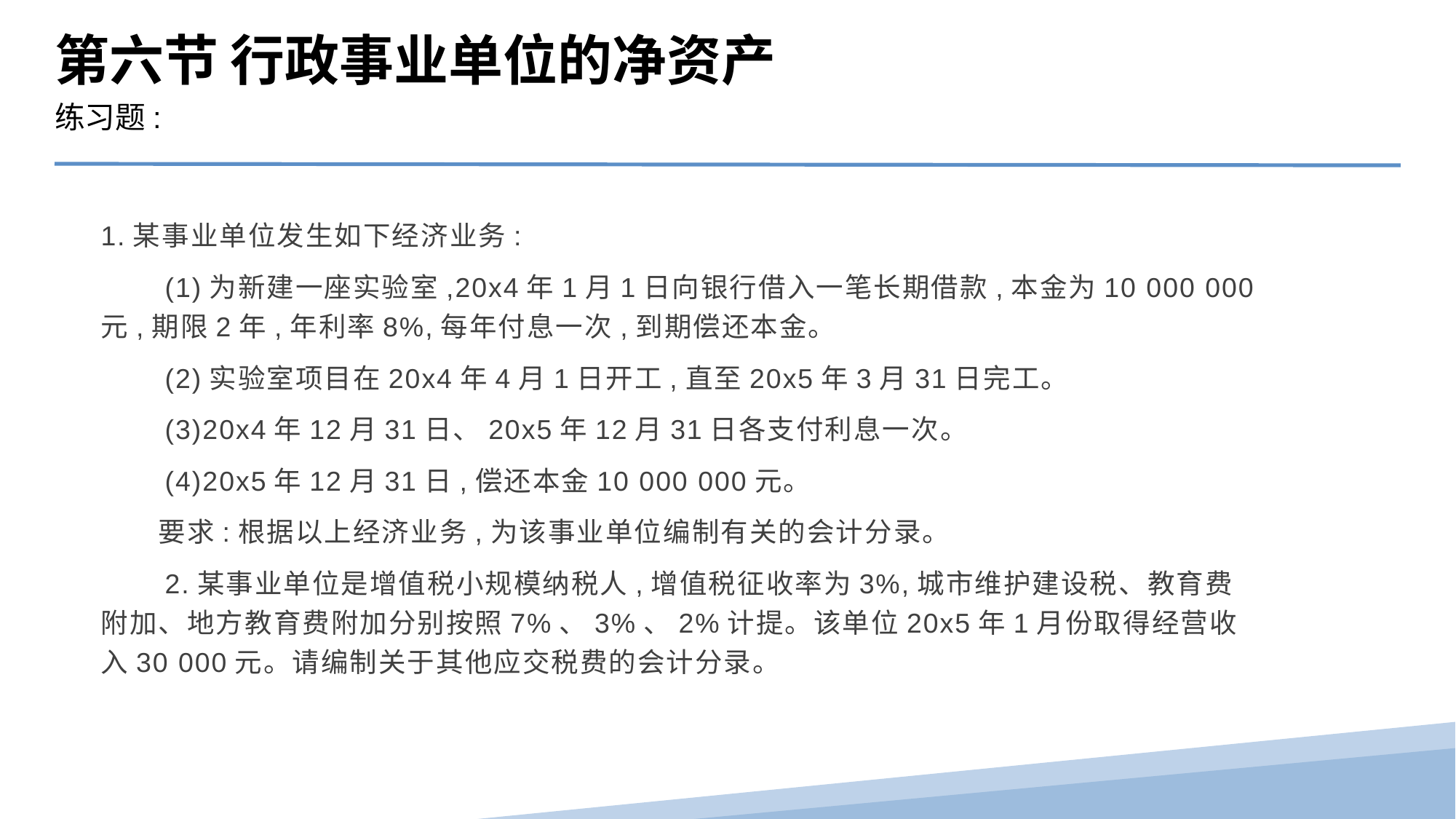

第六节 行政事业单位的净资产
练习题:
1.某事业单位发生如下经济业务:
　　(1)为新建一座实验室,20x4年1月1日向银行借入一笔长期借款,本金为10 000 000元,期限2年,年利率8%,每年付息一次,到期偿还本金。
　　(2)实验室项目在20x4年4月1日开工,直至20x5年3月31日完工。
　　(3)20x4年12月31日、20x5年12月31日各支付利息一次。
　　(4)20x5年12月31日,偿还本金10 000 000元。
　　要求:根据以上经济业务,为该事业单位编制有关的会计分录。
　　2.某事业单位是增值税小规模纳税人,增值税征收率为3%,城市维护建设税、教育费附加、地方教育费附加分别按照7%、3%、2%计提。该单位20x5年1月份取得经营收入30 000元。请编制关于其他应交税费的会计分录。